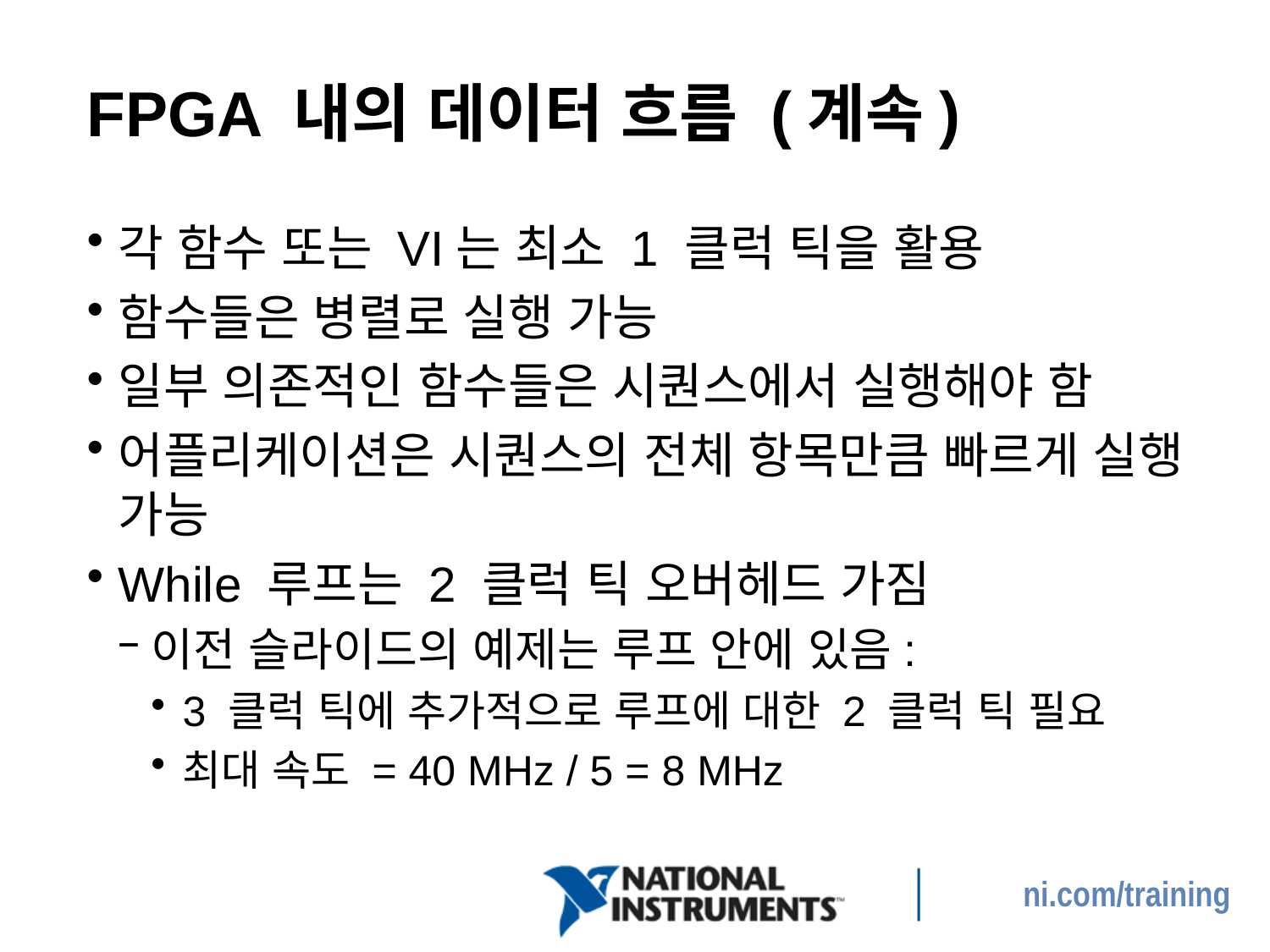

# FPGA 내의 데이터 흐름 (계속)
각 함수 또는 VI는 최소 1 클럭 틱을 활용
함수들은 병렬로 실행 가능
일부 의존적인 함수들은 시퀀스에서 실행해야 함
어플리케이션은 시퀀스의 전체 항목만큼 빠르게 실행 가능
While 루프는 2 클럭 틱 오버헤드 가짐
이전 슬라이드의 예제는 루프 안에 있음:
3 클럭 틱에 추가적으로 루프에 대한 2 클럭 틱 필요
최대 속도 = 40 MHz / 5 = 8 MHz